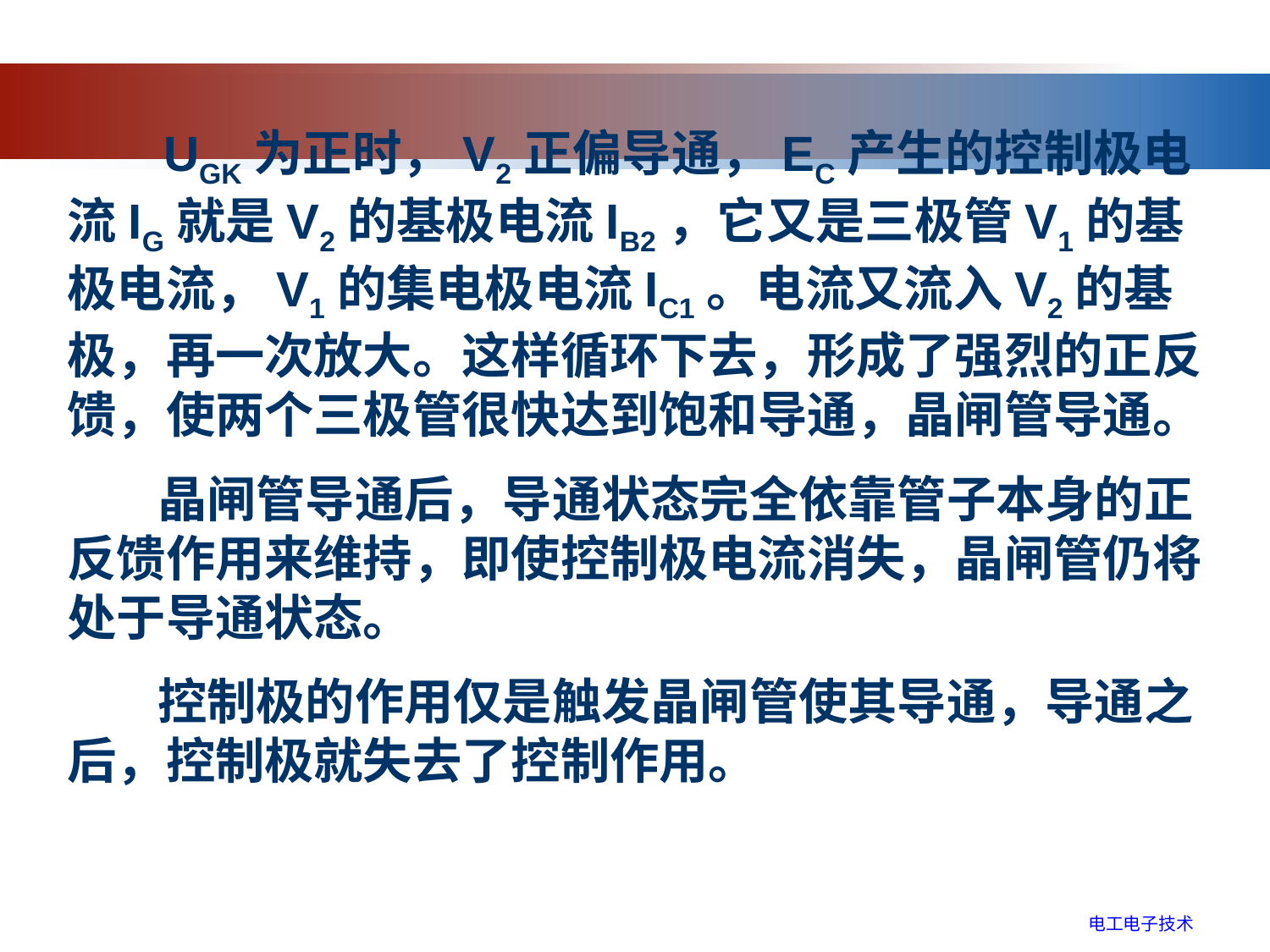

UGK为正时，V2正偏导通，EC产生的控制极电流IG就是V2的基极电流IB2，它又是三极管V1的基极电流，V1的集电极电流IC1。电流又流入V2的基极，再一次放大。这样循环下去，形成了强烈的正反馈，使两个三极管很快达到饱和导通，晶闸管导通。
       晶闸管导通后，导通状态完全依靠管子本身的正反馈作用来维持，即使控制极电流消失，晶闸管仍将处于导通状态。
       控制极的作用仅是触发晶闸管使其导通，导通之后，控制极就失去了控制作用。

电工电子技术